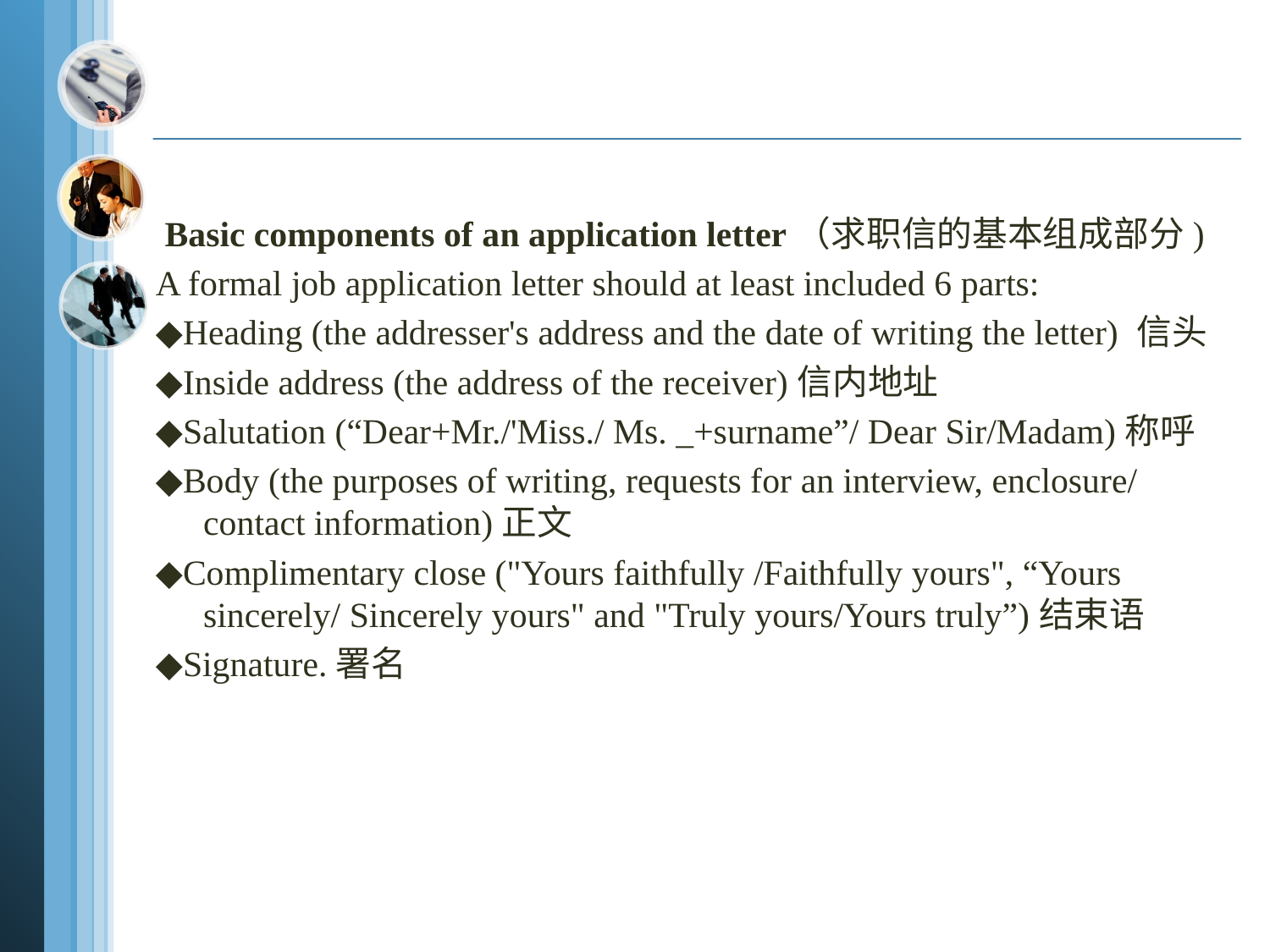

Basic components of an application letter（求职信的基本组成部分)
A formal job application letter should at least included 6 parts:
◆Heading (the addresser's address and the date of writing the letter) 信头
◆Inside address (the address of the receiver)信内地址
◆Salutation (“Dear+Mr./'Miss./ Ms. _+surname”/ Dear Sir/Madam)称呼
◆Body (the purposes of writing, requests for an interview, enclosure/ contact information)正文
◆Complimentary close ("Yours faithfully /Faithfully yours", “Yours sincerely/ Sincerely yours" and "Truly yours/Yours truly”)结束语
◆Signature.署名